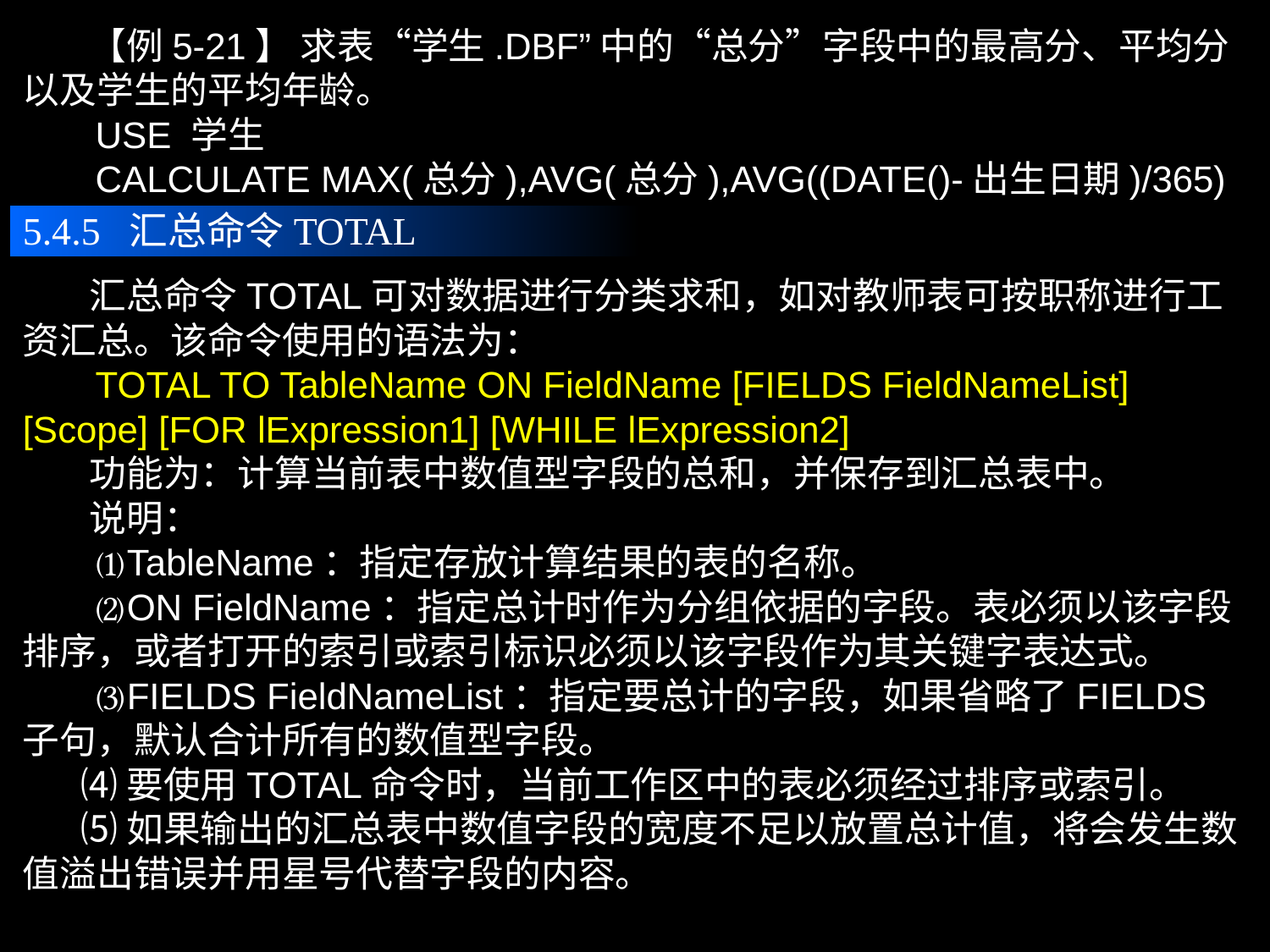

【例5-21】 求表“学生.DBF”中的“总分”字段中的最高分、平均分以及学生的平均年龄。
       USE 学生
       CALCULATE MAX(总分),AVG(总分),AVG((DATE()-出生日期)/365)
5.4.5  汇总命令TOTAL
       汇总命令TOTAL可对数据进行分类求和，如对教师表可按职称进行工资汇总。该命令使用的语法为：
       TOTAL TO TableName ON FieldName [FIELDS FieldNameList]
[Scope] [FOR lExpression1] [WHILE lExpression2]
       功能为：计算当前表中数值型字段的总和，并保存到汇总表中。
       说明：
       ⑴TableName：指定存放计算结果的表的名称。
       ⑵ON FieldName：指定总计时作为分组依据的字段。表必须以该字段排序，或者打开的索引或索引标识必须以该字段作为其关键字表达式。
       ⑶FIELDS FieldNameList：指定要总计的字段，如果省略了FIELDS子句，默认合计所有的数值型字段。
       ⑷要使用TOTAL命令时，当前工作区中的表必须经过排序或索引。
       ⑸如果输出的汇总表中数值字段的宽度不足以放置总计值，将会发生数值溢出错误并用星号代替字段的内容。